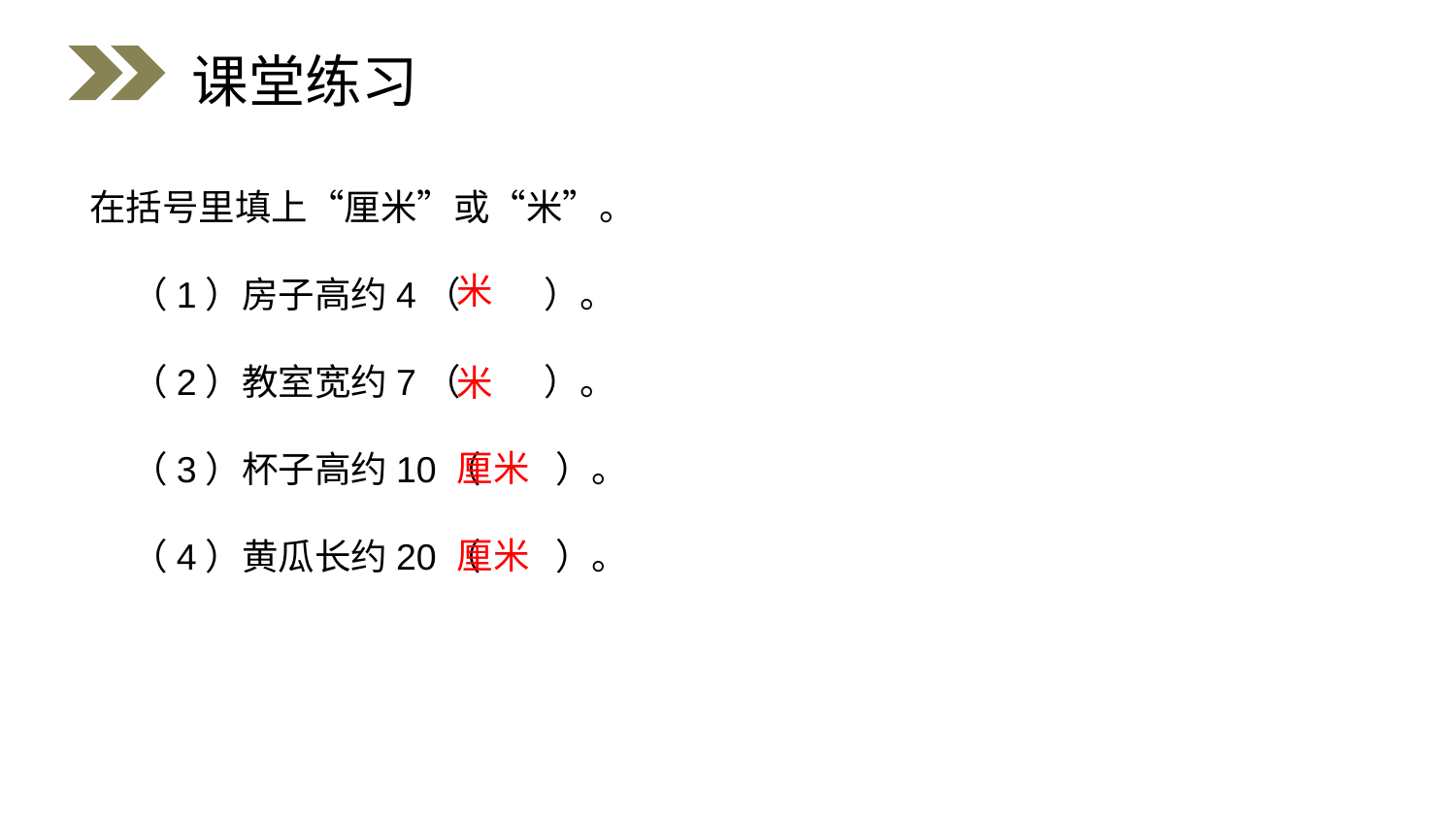

课堂练习
在括号里填上“厘米”或“米”。
    （1）房子高约4（          ）。
    （2）教室宽约7（          ）。
    （3）杯子高约10（         ）。
    （4）黄瓜长约20（         ）。
米
米
厘米
厘米